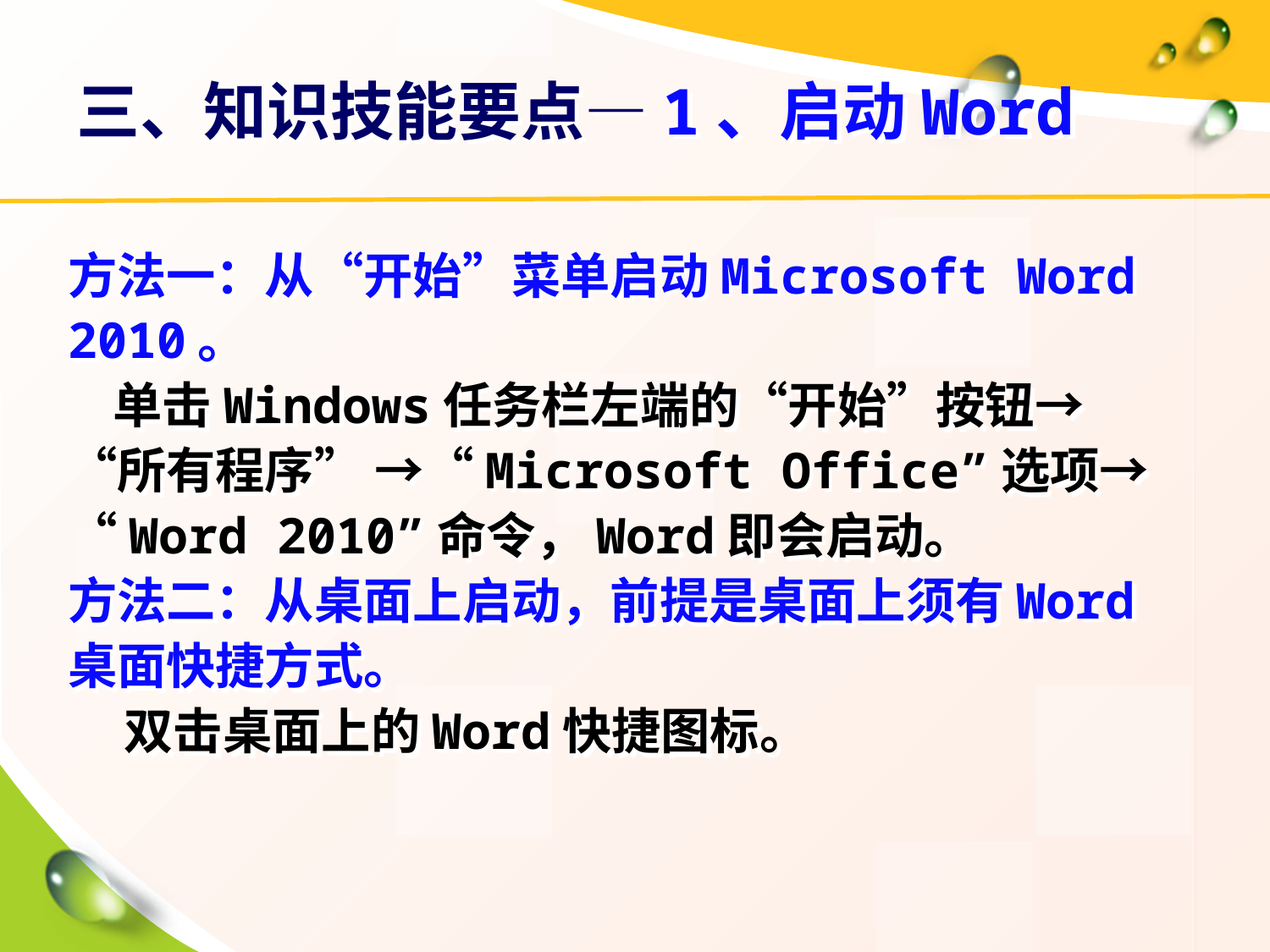

# 三、知识技能要点—1、启动Word
方法一：从“开始”菜单启动Microsoft Word 2010。
   单击Windows任务栏左端的“开始”按钮→“所有程序” →“Microsoft Office”选项→“Word 2010”命令，Word即会启动。
方法二：从桌面上启动，前提是桌面上须有Word桌面快捷方式。
    双击桌面上的Word快捷图标。